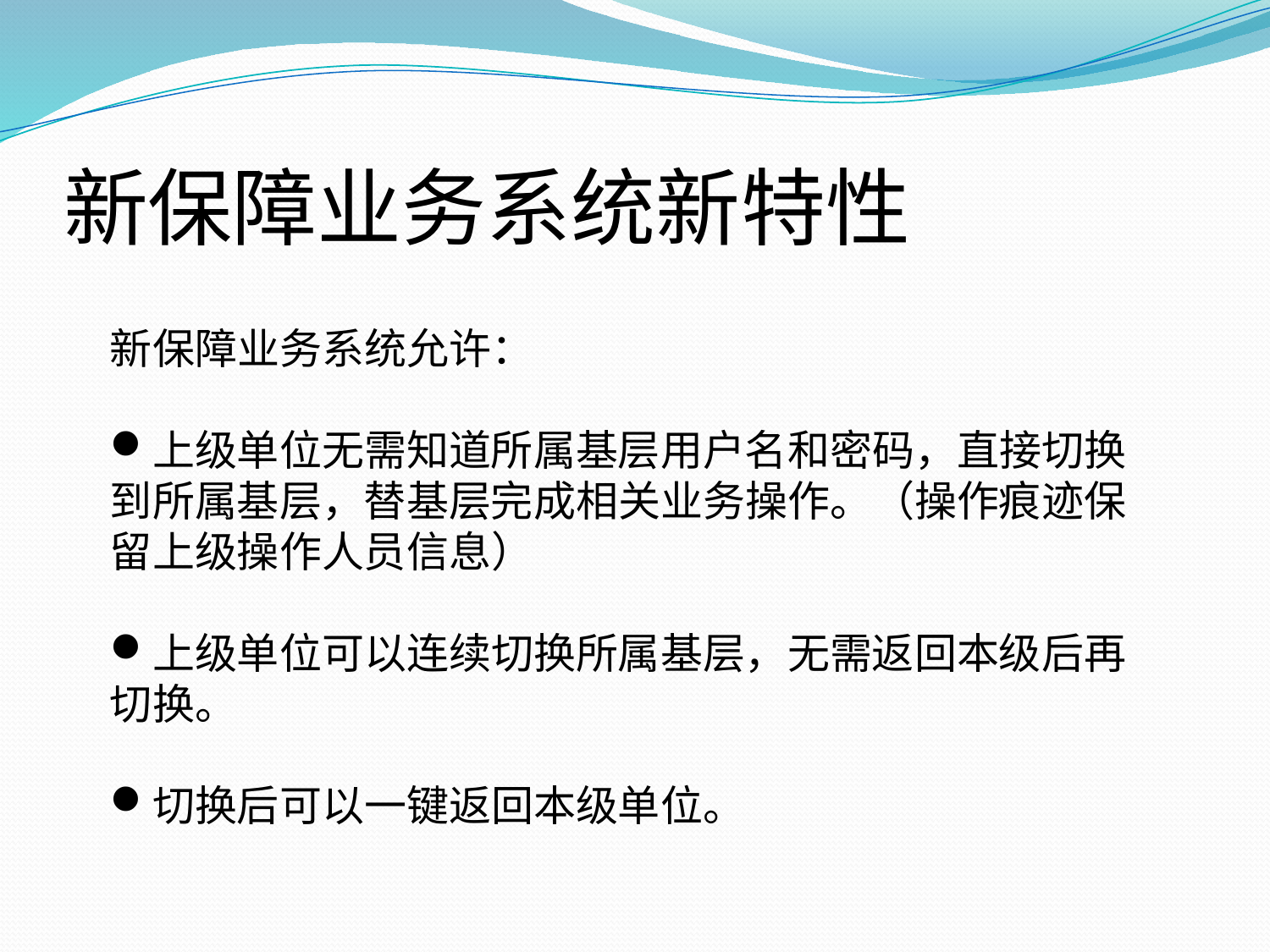

# 新保障业务系统新特性
新保障业务系统允许：

上级单位无需知道所属基层用户名和密码，直接切换到所属基层，替基层完成相关业务操作。（操作痕迹保留上级操作人员信息）

上级单位可以连续切换所属基层，无需返回本级后再切换。

切换后可以一键返回本级单位。